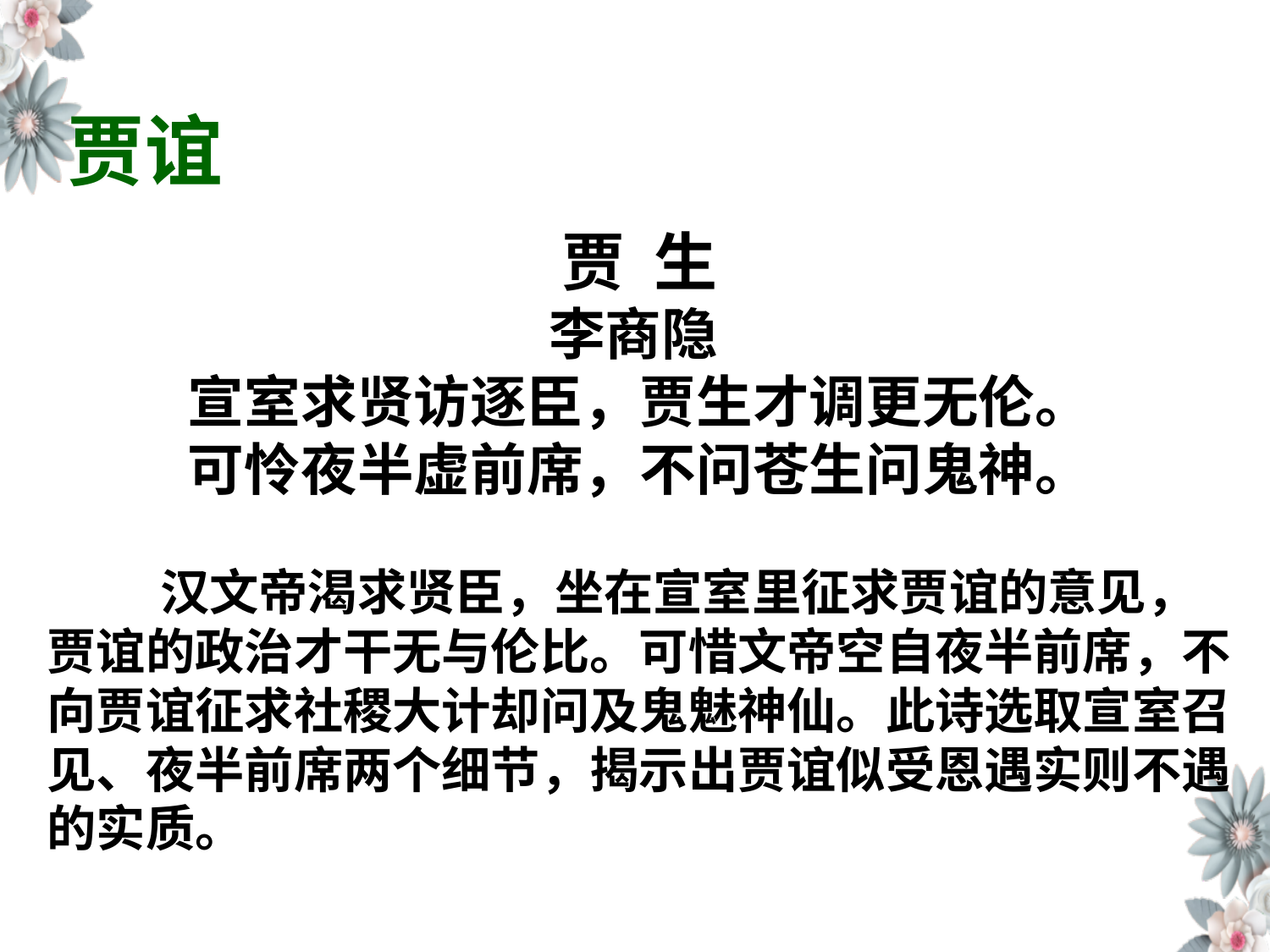

贾谊
贾  生
李商隐
宣室求贤访逐臣，贾生才调更无伦。
可怜夜半虚前席，不问苍生问鬼神。

         汉文帝渴求贤臣，坐在宣室里征求贾谊的意见，贾谊的政治才干无与伦比。可惜文帝空自夜半前席，不向贾谊征求社稷大计却问及鬼魅神仙。此诗选取宣室召见、夜半前席两个细节，揭示出贾谊似受恩遇实则不遇的实质。